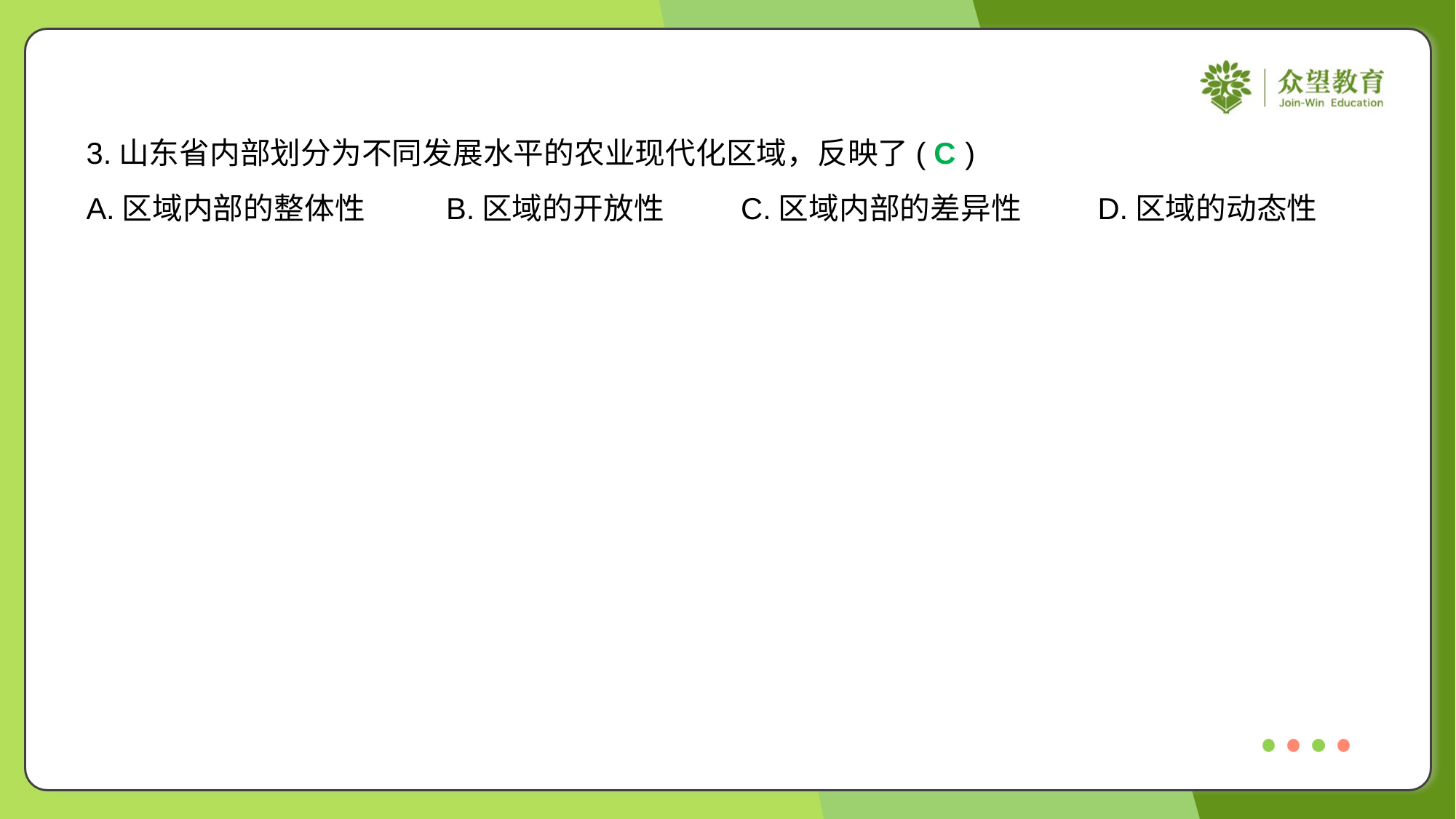

3.山东省内部划分为不同发展水平的农业现代化区域，反映了(     )
C
A.区域内部的整体性	B.区域的开放性	C.区域内部的差异性	D.区域的动态性